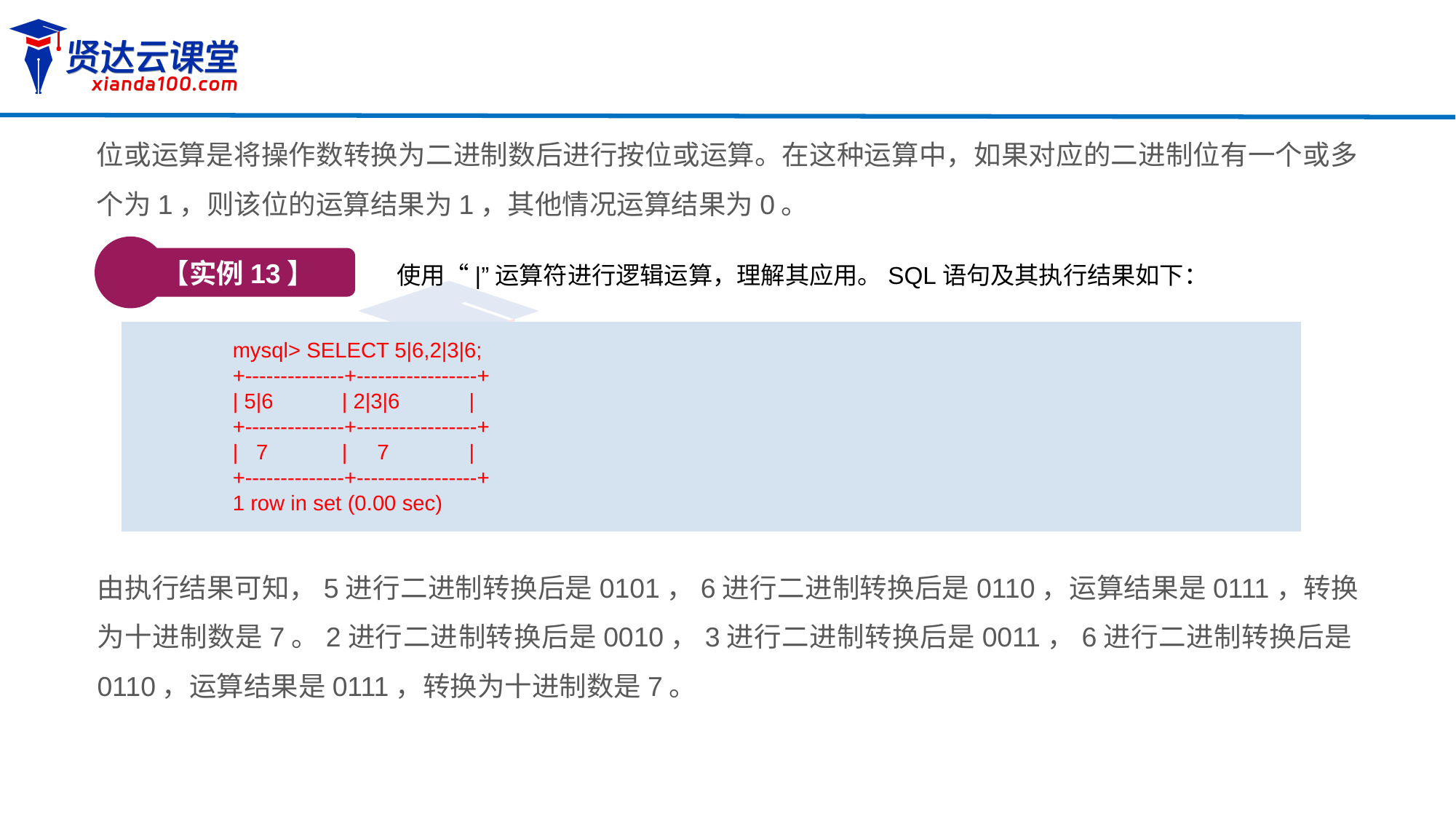

位或运算是将操作数转换为二进制数后进行按位或运算。在这种运算中，如果对应的二进制位有一个或多个为1，则该位的运算结果为1，其他情况运算结果为0。

【实例13】
使用“|”运算符进行逻辑运算，理解其应用。SQL语句及其执行结果如下：

mysql> SELECT 5|6,2|3|6;
+--------------+-----------------+
| 5|6 	| 2|3|6	   |
+--------------+-----------------+
|   7 	|     7	   |
+--------------+-----------------+
1 row in set (0.00 sec)
由执行结果可知，5进行二进制转换后是0101，6进行二进制转换后是0110，运算结果是0111，转换为十进制数是7。2进行二进制转换后是0010，3进行二进制转换后是0011，6进行二进制转换后是0110，运算结果是0111，转换为十进制数是7。